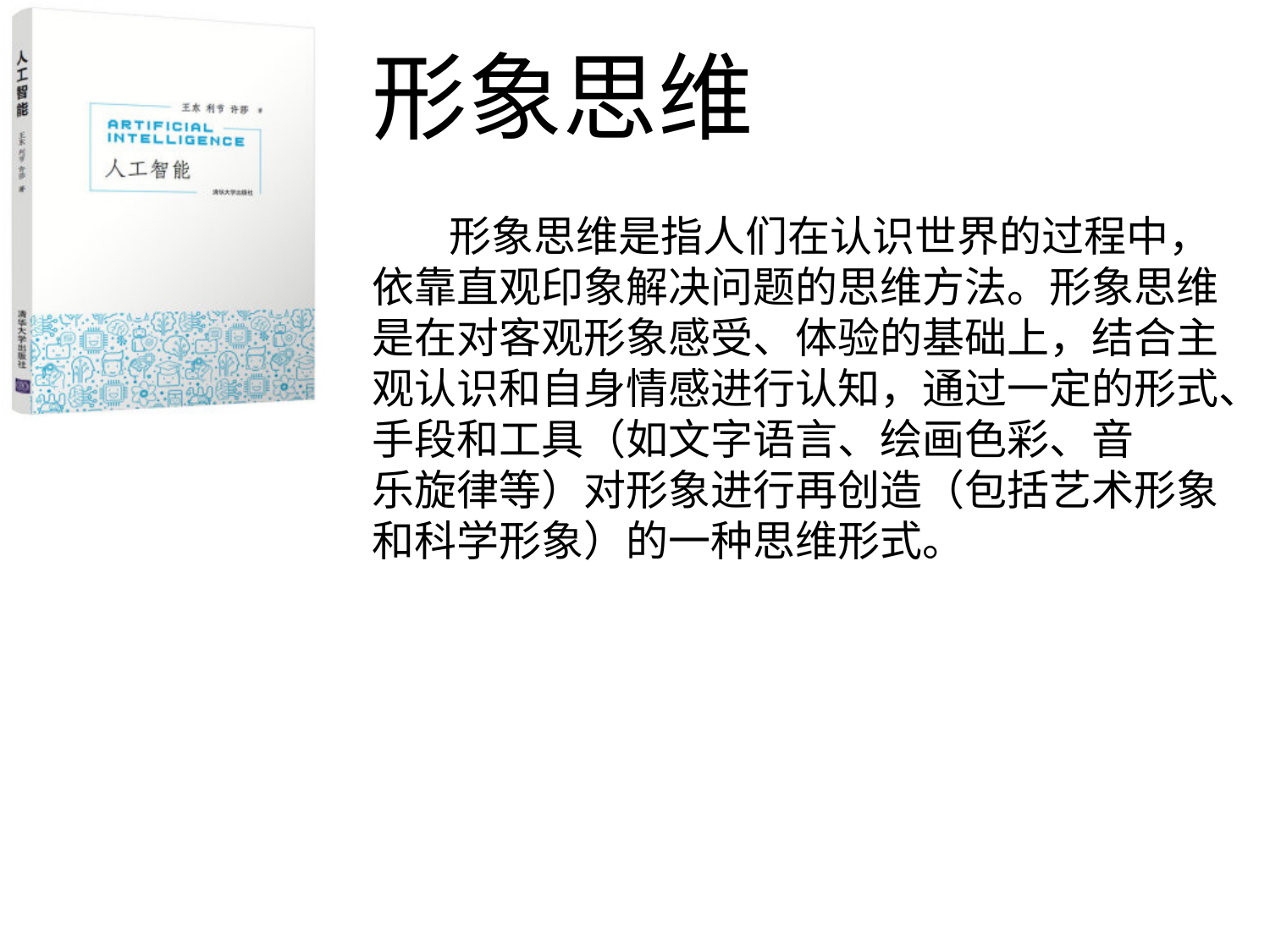

形象思维
       形象思维是指人们在认识世界的过程中，依靠直观印象解决问题的思维方法。形象思维是在对客观形象感受、体验的基础上，结合主观认识和自身情感进行认知，通过一定的形式、手段和工具（如文字语言、绘画色彩、音
乐旋律等）对形象进行再创造（包括艺术形象和科学形象）的一种思维形式。